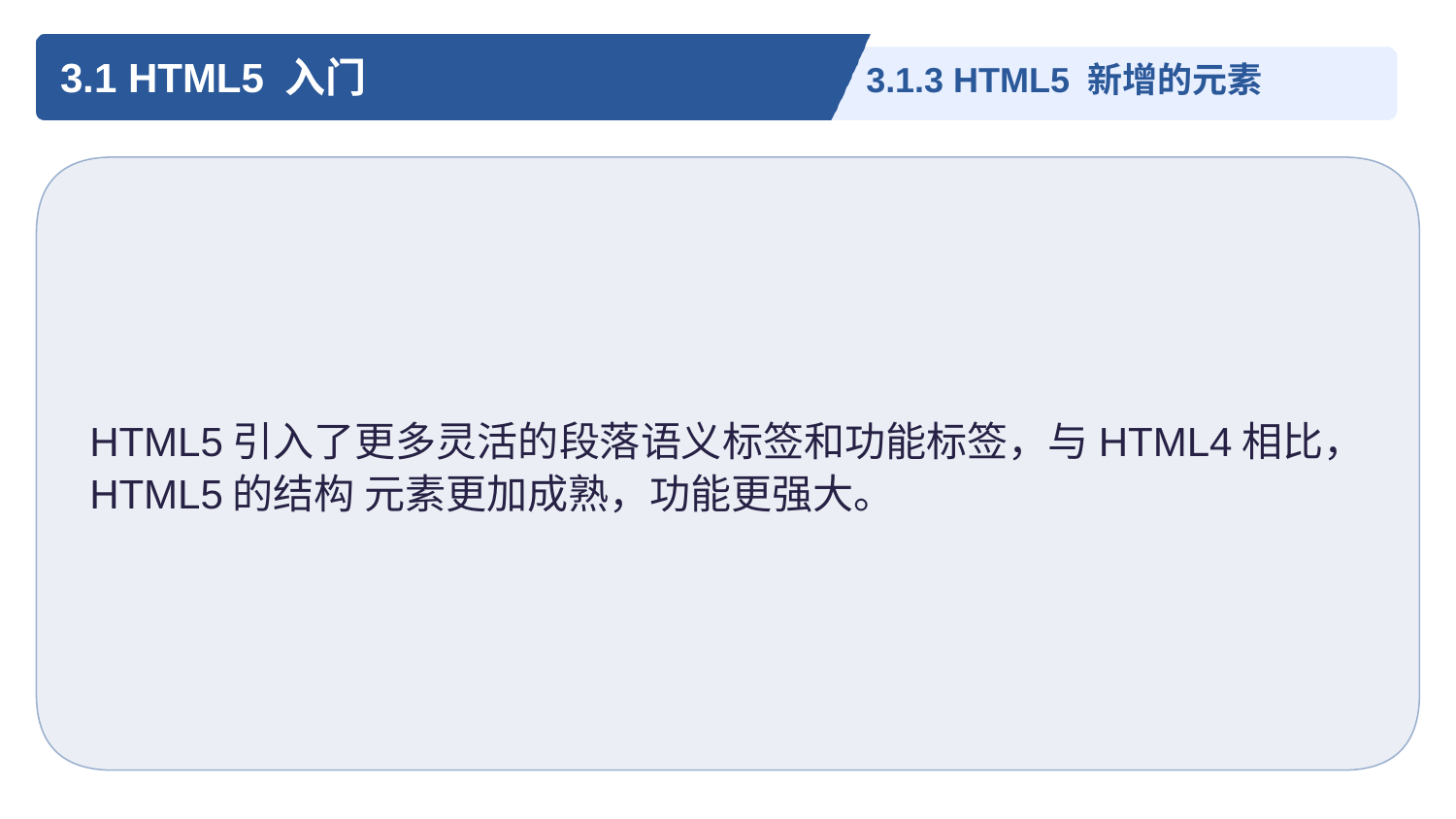

3.1 HTML5 入门
3.1.3 HTML5 新增的元素

HTML5引入了更多灵活的段落语义标签和功能标签，与HTML4相比，HTML5的结构 元素更加成熟，功能更强大。